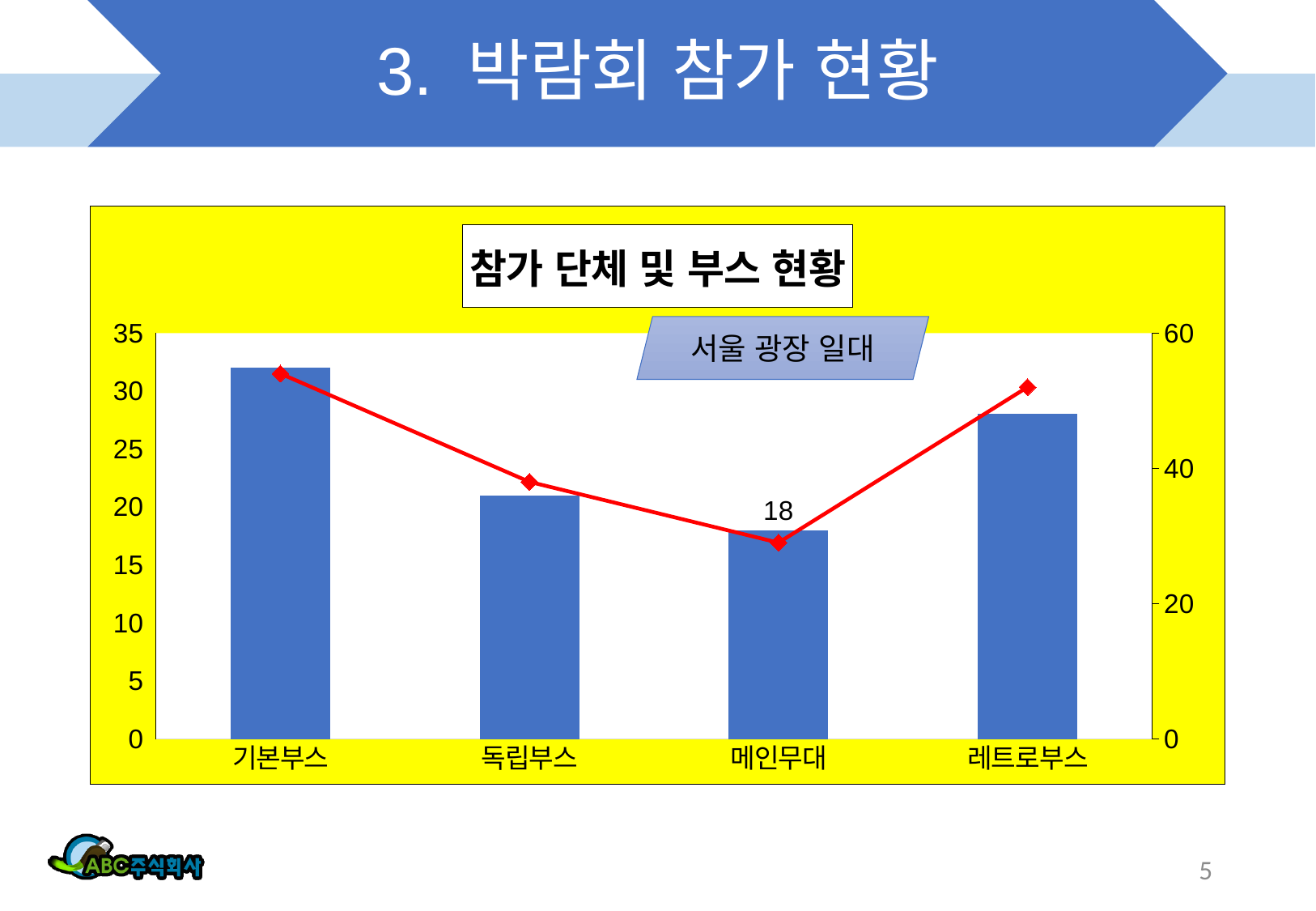

# 3. 박람회 참가 현황

### Chart: 참가 단체 및 부스 현황

| Category | 단체수 | 부스수 |
|---|---|---|
| 기본부스 | 32.0 | 54.0 |
| 독립부스 | 21.0 | 38.0 |
| 메인무대 | 18.0 | 29.0 |
| 레트로부스 | 28.0 | 52.0 |
서울 광장 일대
5